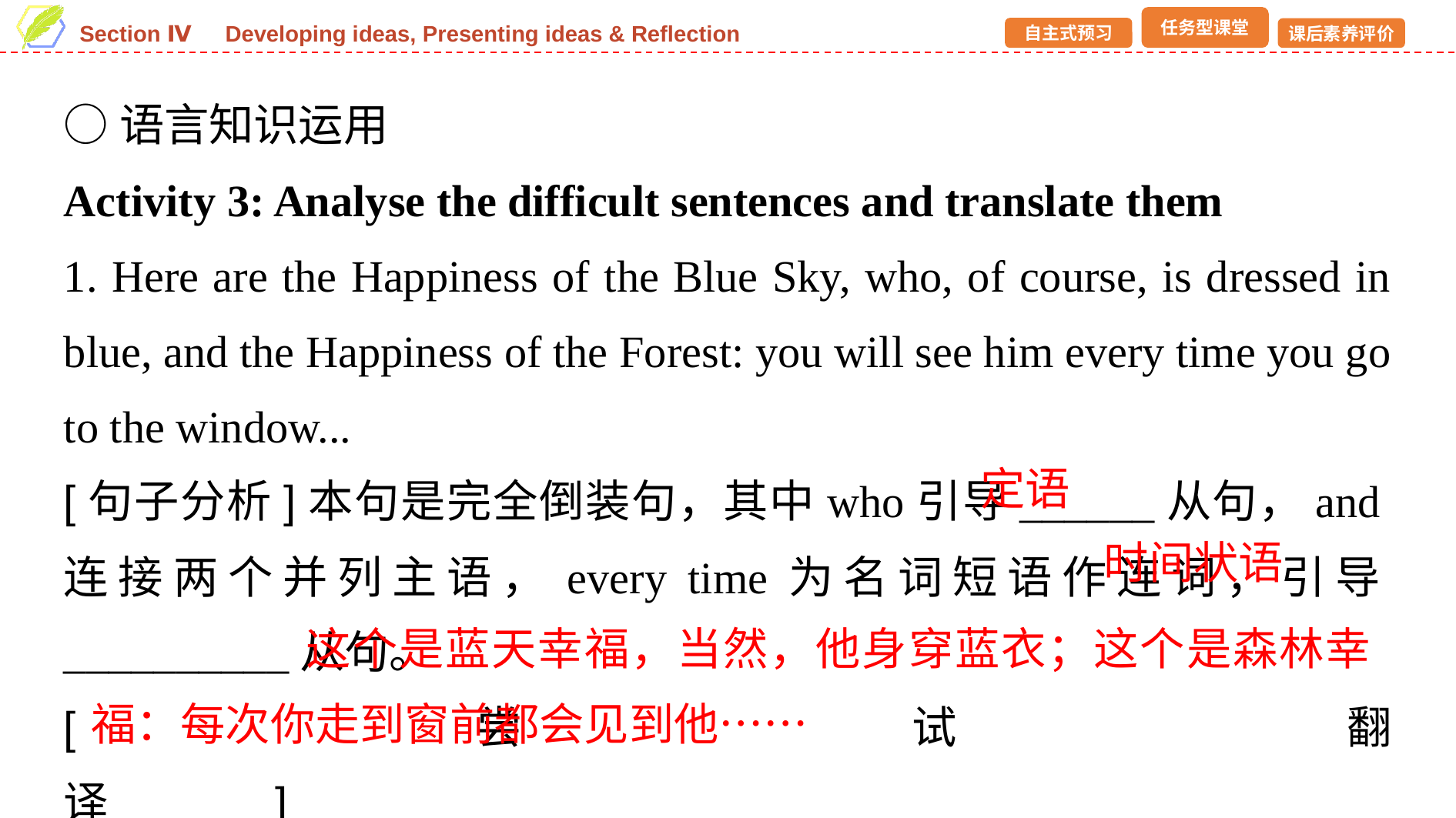

○语言知识运用
Activity 3: Analyse the difficult sentences and translate them
1. Here are the Happiness of the Blue Sky, who, of course, is dressed in blue, and the Happiness of the Forest: you will see him every time you go to the window...
[句子分析]本句是完全倒装句，其中who引导______从句，and连接两个并列主语，every time为名词短语作连词，引导__________从句。
[尝试翻译]_________________________________________________ ___________________________________
定语
时间状语
这个是蓝天幸福，当然，他身穿蓝衣；这个是森林幸福：每次你走到窗前都会见到他……